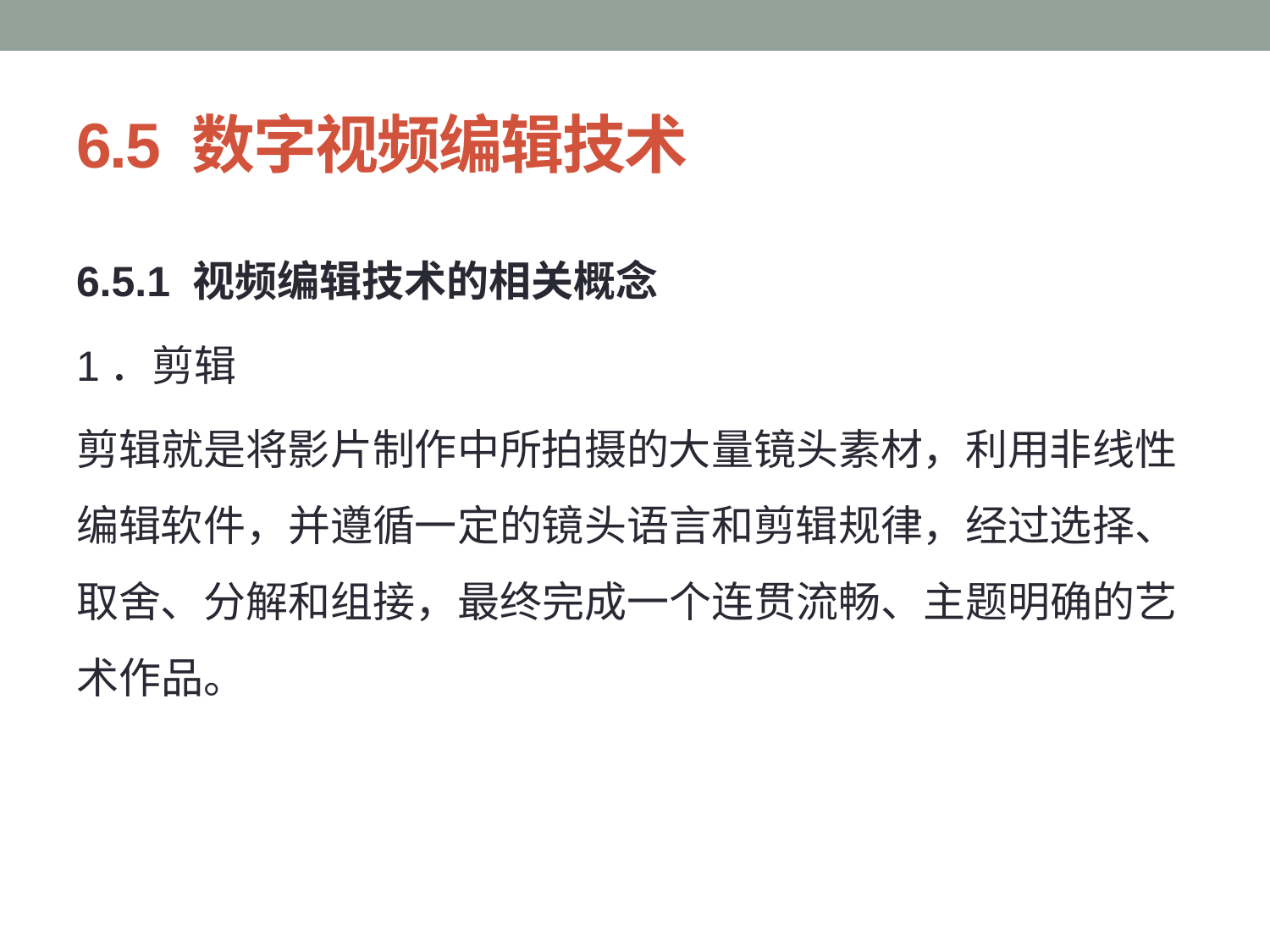

# 6.5 数字视频编辑技术
6.5.1 视频编辑技术的相关概念
1．剪辑
剪辑就是将影片制作中所拍摄的大量镜头素材，利用非线性编辑软件，并遵循一定的镜头语言和剪辑规律，经过选择、取舍、分解和组接，最终完成一个连贯流畅、主题明确的艺术作品。